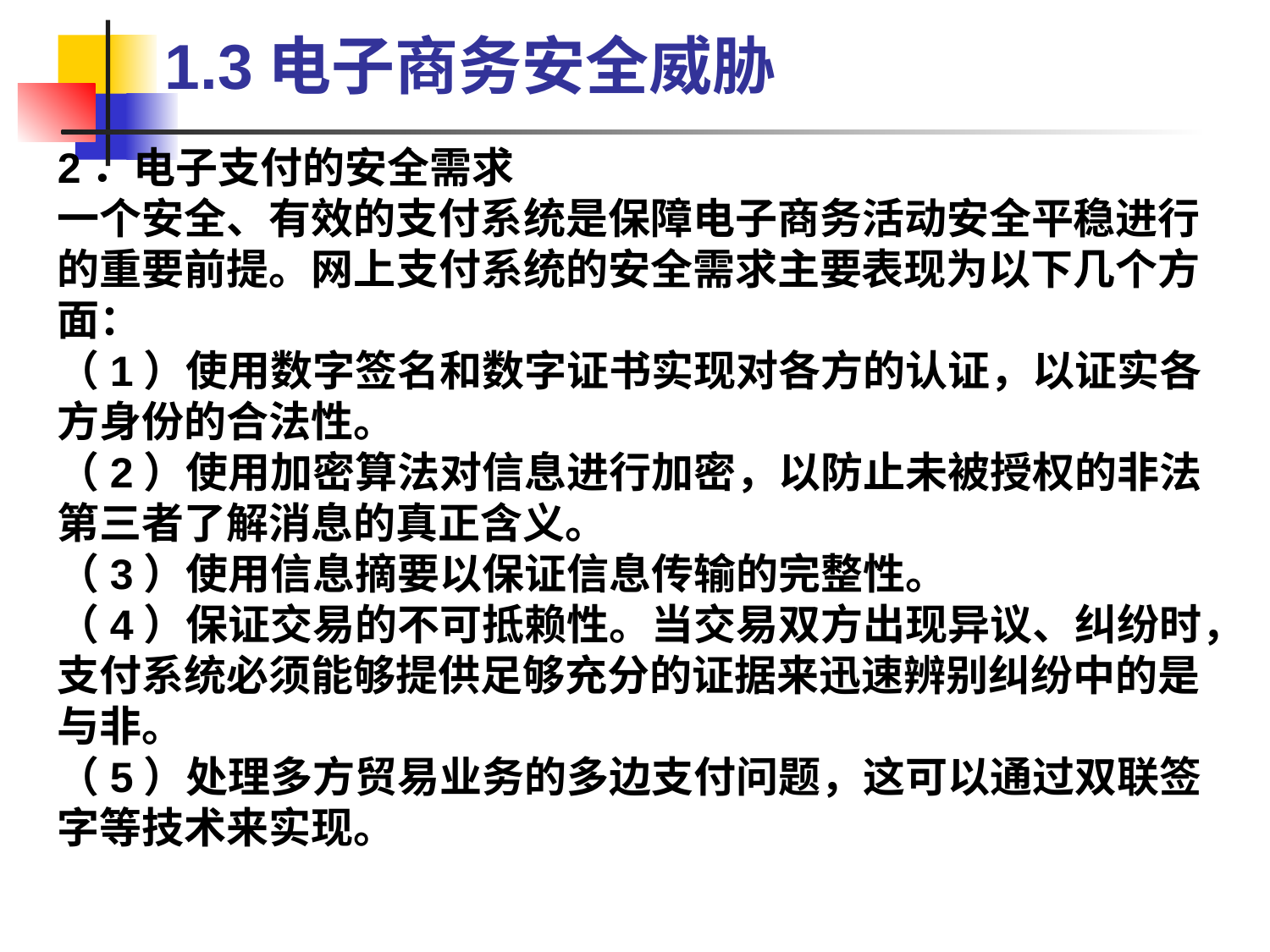

1.3电子商务安全威胁
2．电子支付的安全需求
一个安全、有效的支付系统是保障电子商务活动安全平稳进行的重要前提。网上支付系统的安全需求主要表现为以下几个方面：
（1）使用数字签名和数字证书实现对各方的认证，以证实各方身份的合法性。
（2）使用加密算法对信息进行加密，以防止未被授权的非法第三者了解消息的真正含义。
（3）使用信息摘要以保证信息传输的完整性。
（4）保证交易的不可抵赖性。当交易双方出现异议、纠纷时，支付系统必须能够提供足够充分的证据来迅速辨别纠纷中的是与非。
（5）处理多方贸易业务的多边支付问题，这可以通过双联签字等技术来实现。